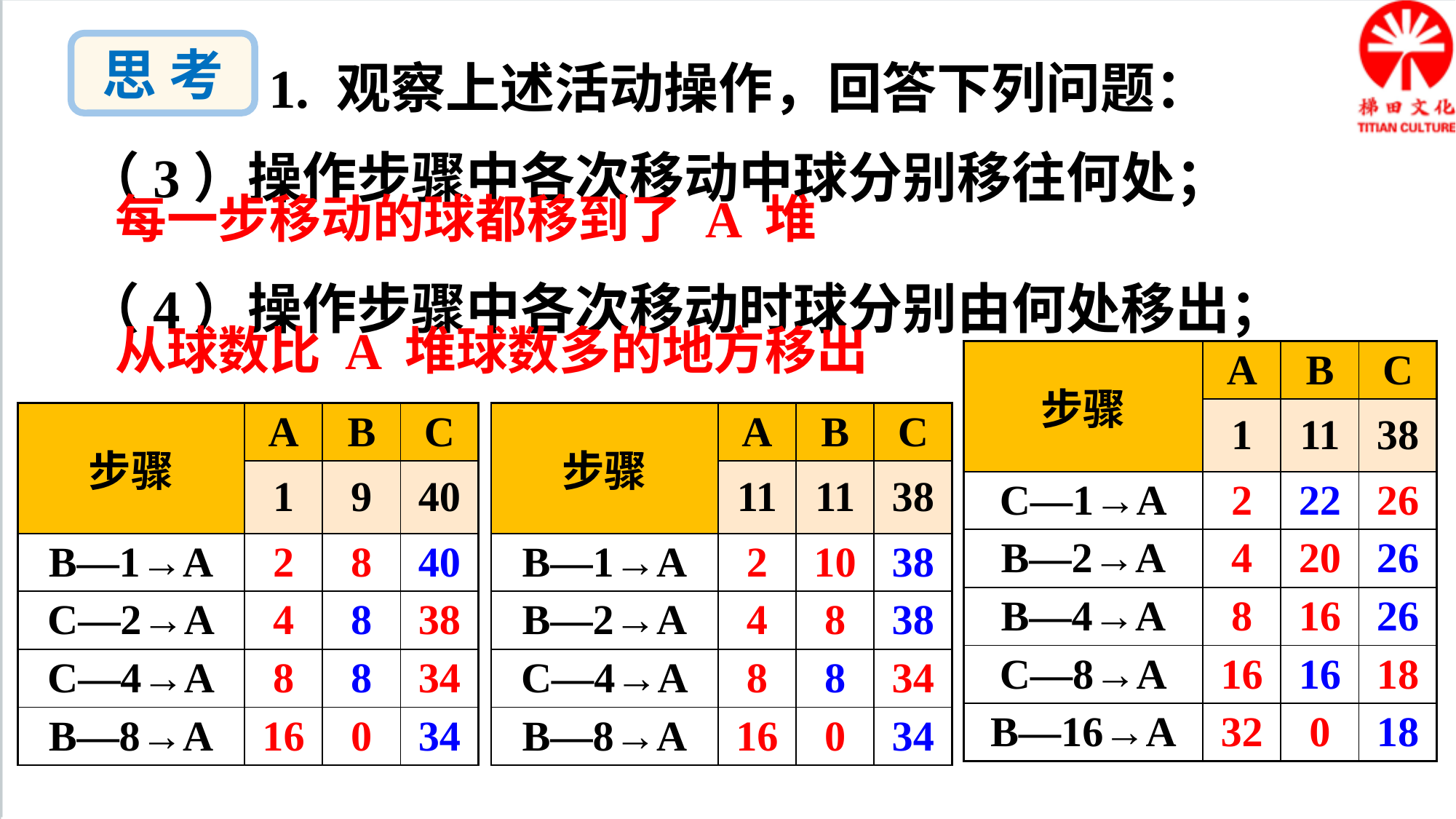

思 考
1. 观察上述活动操作，回答下列问题：
（3）操作步骤中各次移动中球分别移往何处；
（4）操作步骤中各次移动时球分别由何处移出；
每一步移动的球都移到了 A 堆
从球数比 A 堆球数多的地方移出
| 步骤 | A | B | C |
| --- | --- | --- | --- |
|  | 1 | 11 | 38 |
| C—1→A | 2 | 22 | 26 |
| B—2→A | 4 | 20 | 26 |
| B—4→A | 8 | 16 | 26 |
| C—8→A | 16 | 16 | 18 |
| B—16→A | 32 | 0 | 18 |
| 步骤 | A | B | C |
| --- | --- | --- | --- |
|  | 1 | 9 | 40 |
| B—1→A | 2 | 8 | 40 |
| C—2→A | 4 | 8 | 38 |
| C—4→A | 8 | 8 | 34 |
| B—8→A | 16 | 0 | 34 |
| 步骤 | A | B | C |
| --- | --- | --- | --- |
|  | 11 | 11 | 38 |
| B—1→A | 2 | 10 | 38 |
| B—2→A | 4 | 8 | 38 |
| C—4→A | 8 | 8 | 34 |
| B—8→A | 16 | 0 | 34 |